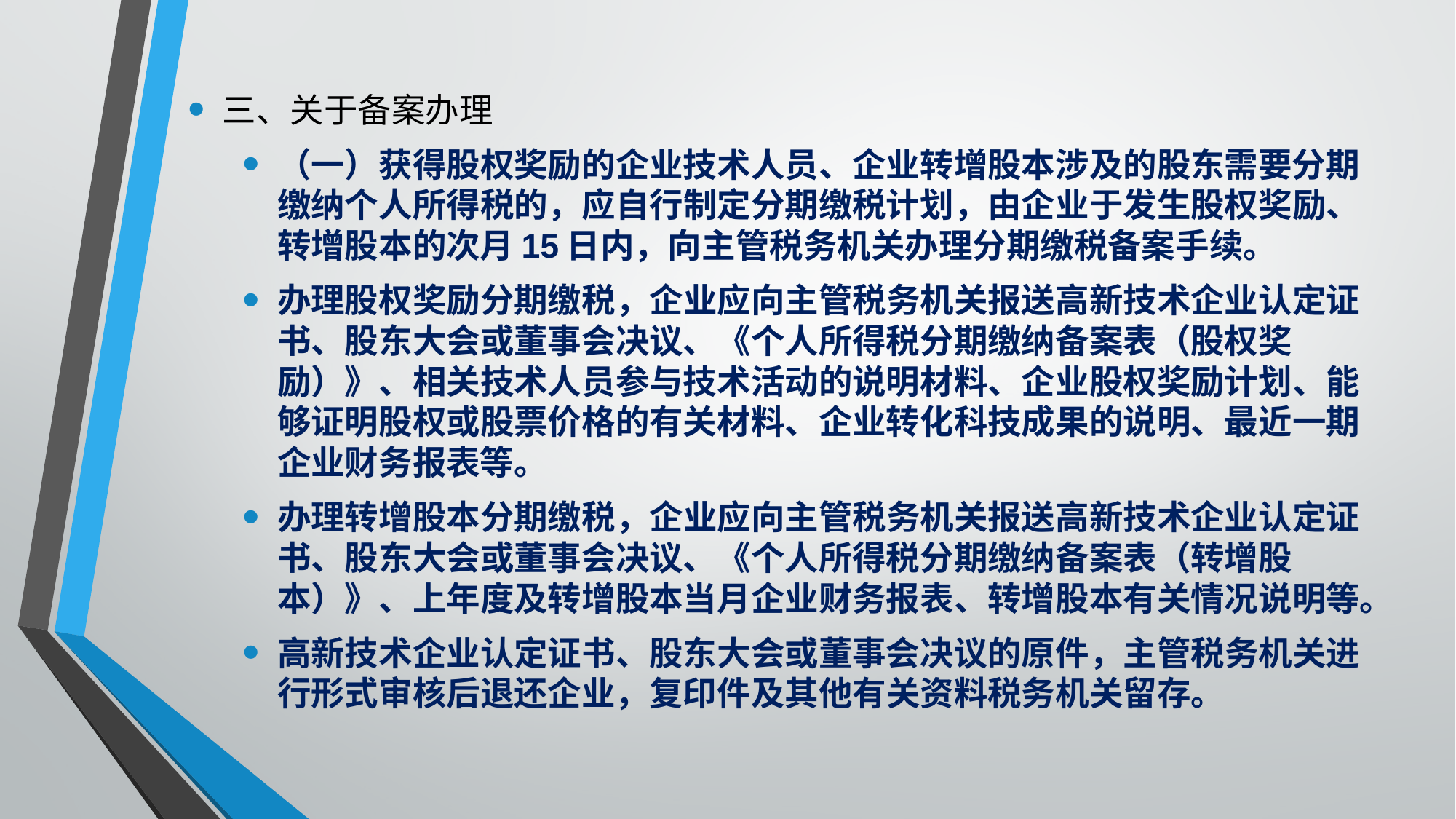

三、关于备案办理
（一）获得股权奖励的企业技术人员、企业转增股本涉及的股东需要分期缴纳个人所得税的，应自行制定分期缴税计划，由企业于发生股权奖励、转增股本的次月15日内，向主管税务机关办理分期缴税备案手续。
办理股权奖励分期缴税，企业应向主管税务机关报送高新技术企业认定证书、股东大会或董事会决议、《个人所得税分期缴纳备案表（股权奖励）》、相关技术人员参与技术活动的说明材料、企业股权奖励计划、能够证明股权或股票价格的有关材料、企业转化科技成果的说明、最近一期企业财务报表等。
办理转增股本分期缴税，企业应向主管税务机关报送高新技术企业认定证书、股东大会或董事会决议、《个人所得税分期缴纳备案表（转增股本）》、上年度及转增股本当月企业财务报表、转增股本有关情况说明等。
高新技术企业认定证书、股东大会或董事会决议的原件，主管税务机关进行形式审核后退还企业，复印件及其他有关资料税务机关留存。